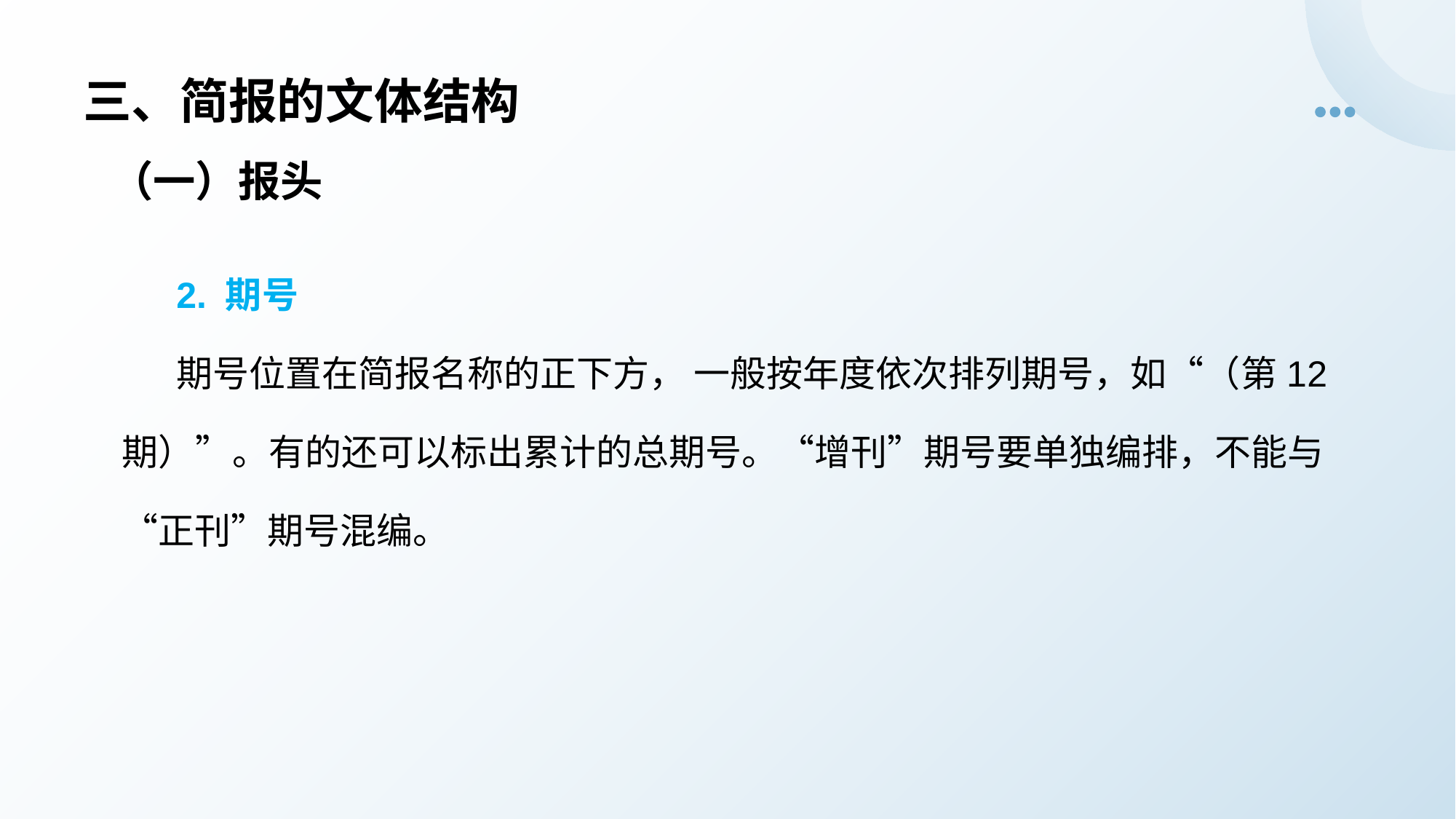

# 三、简报的文体结构
（一）报头
2. 期号
期号位置在简报名称的正下方， 一般按年度依次排列期号，如“（第12期）”。有的还可以标出累计的总期号。“增刊”期号要单独编排，不能与“正刊”期号混编。